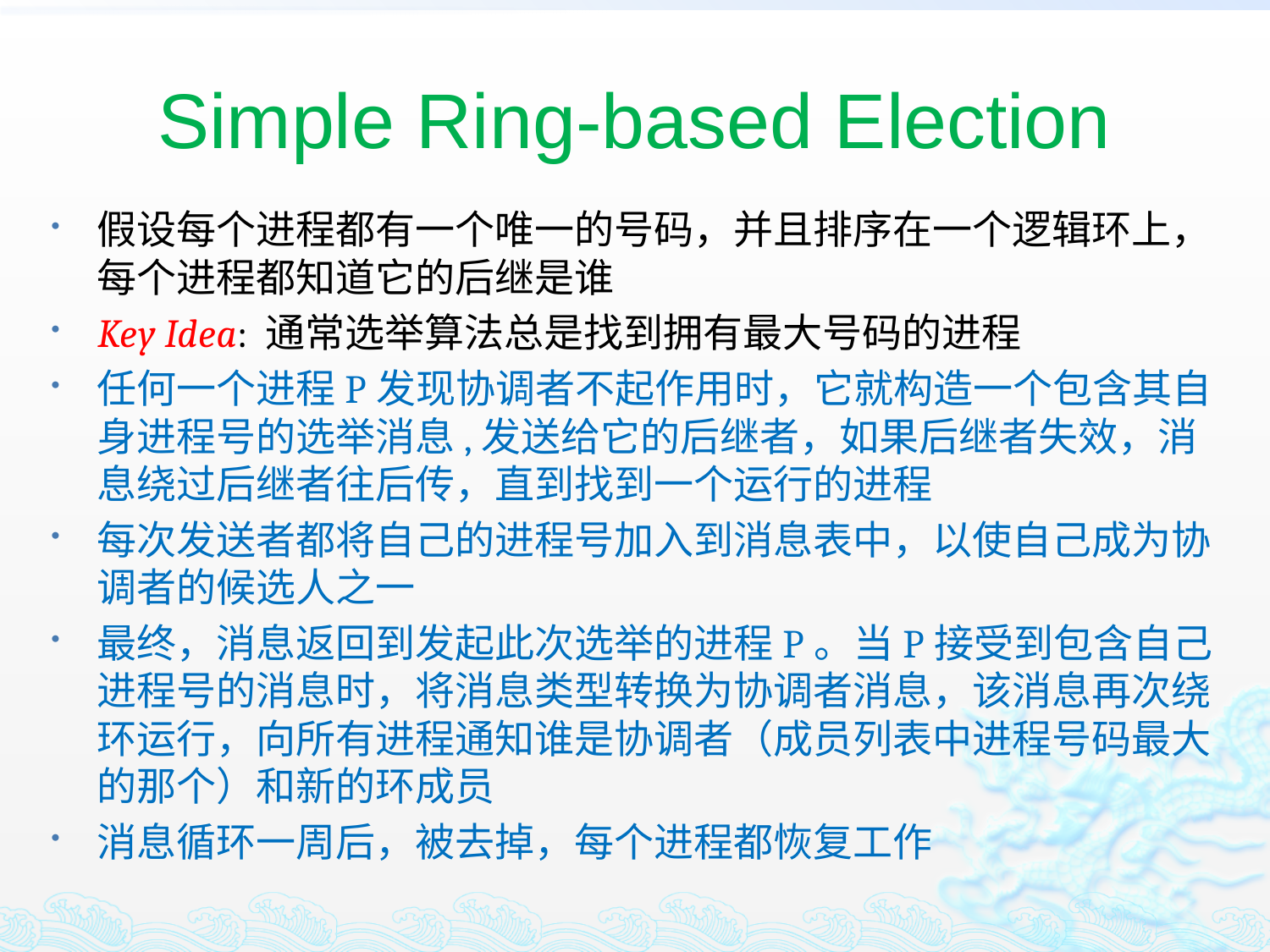

# Simple Ring-based Election
假设每个进程都有一个唯一的号码，并且排序在一个逻辑环上，每个进程都知道它的后继是谁
Key Idea: 通常选举算法总是找到拥有最大号码的进程
任何一个进程P发现协调者不起作用时，它就构造一个包含其自身进程号的选举消息,发送给它的后继者，如果后继者失效，消息绕过后继者往后传，直到找到一个运行的进程
每次发送者都将自己的进程号加入到消息表中，以使自己成为协调者的候选人之一
最终，消息返回到发起此次选举的进程P。当P接受到包含自己进程号的消息时，将消息类型转换为协调者消息，该消息再次绕环运行，向所有进程通知谁是协调者（成员列表中进程号码最大的那个）和新的环成员
消息循环一周后，被去掉，每个进程都恢复工作